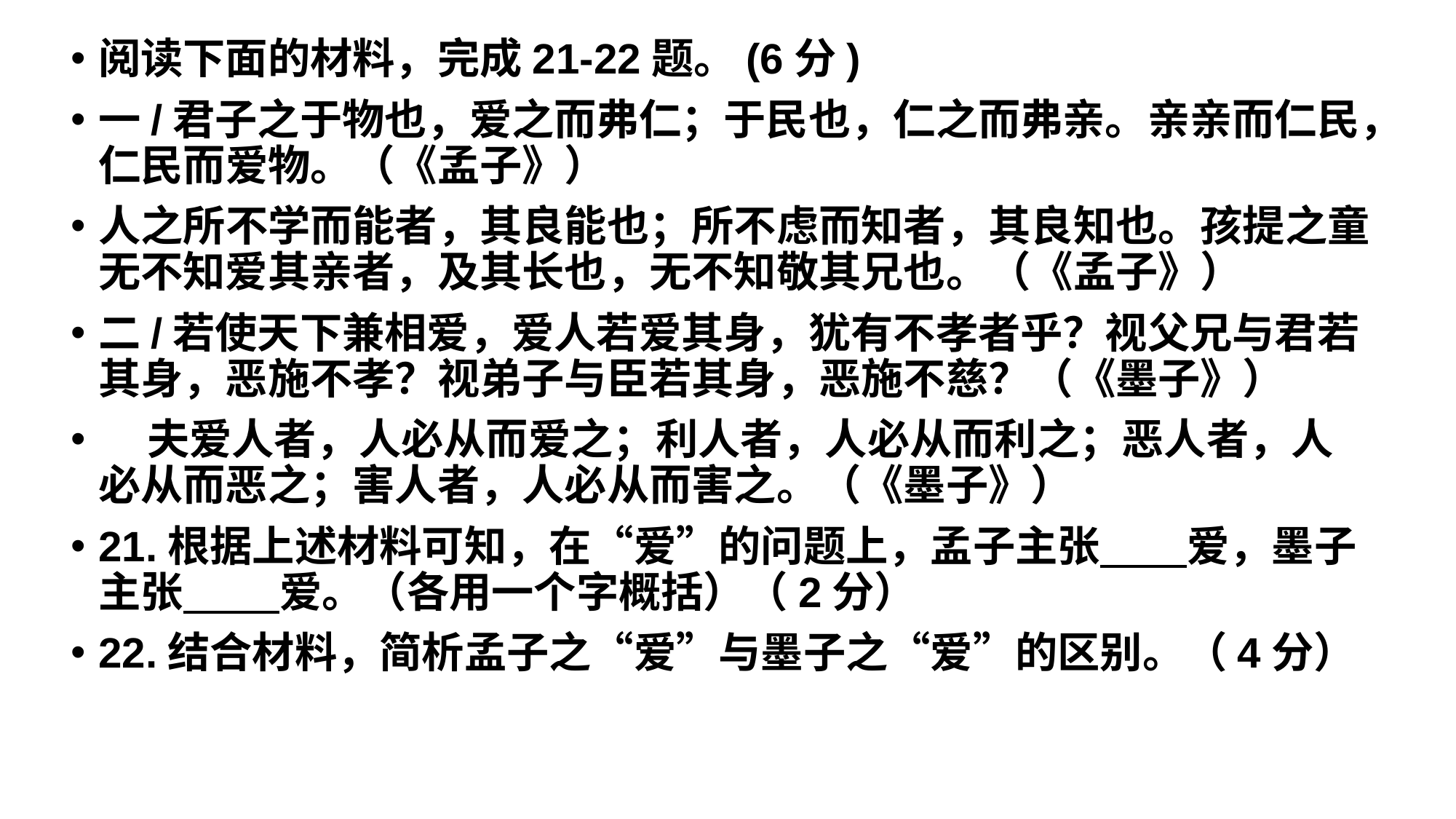

阅读下面的材料，完成21-22题。(6分)
一/君子之于物也，爱之而弗仁；于民也，仁之而弗亲。亲亲而仁民，仁民而爱物。（《孟子》）
人之所不学而能者，其良能也；所不虑而知者，其良知也。孩提之童无不知爱其亲者，及其长也，无不知敬其兄也。（《孟子》）
二/若使天下兼相爱，爱人若爱其身，犹有不孝者乎？视父兄与君若其身，恶施不孝？视弟子与臣若其身，恶施不慈？（《墨子》）
    夫爱人者，人必从而爱之；利人者，人必从而利之；恶人者，人必从而恶之；害人者，人必从而害之。（《墨子》）
21.根据上述材料可知，在“爱”的问题上，孟子主张         爱，墨子主张          爱。（各用一个字概括）（2分）
22.结合材料，简析孟子之“爱”与墨子之“爱”的区别。（4分）
#